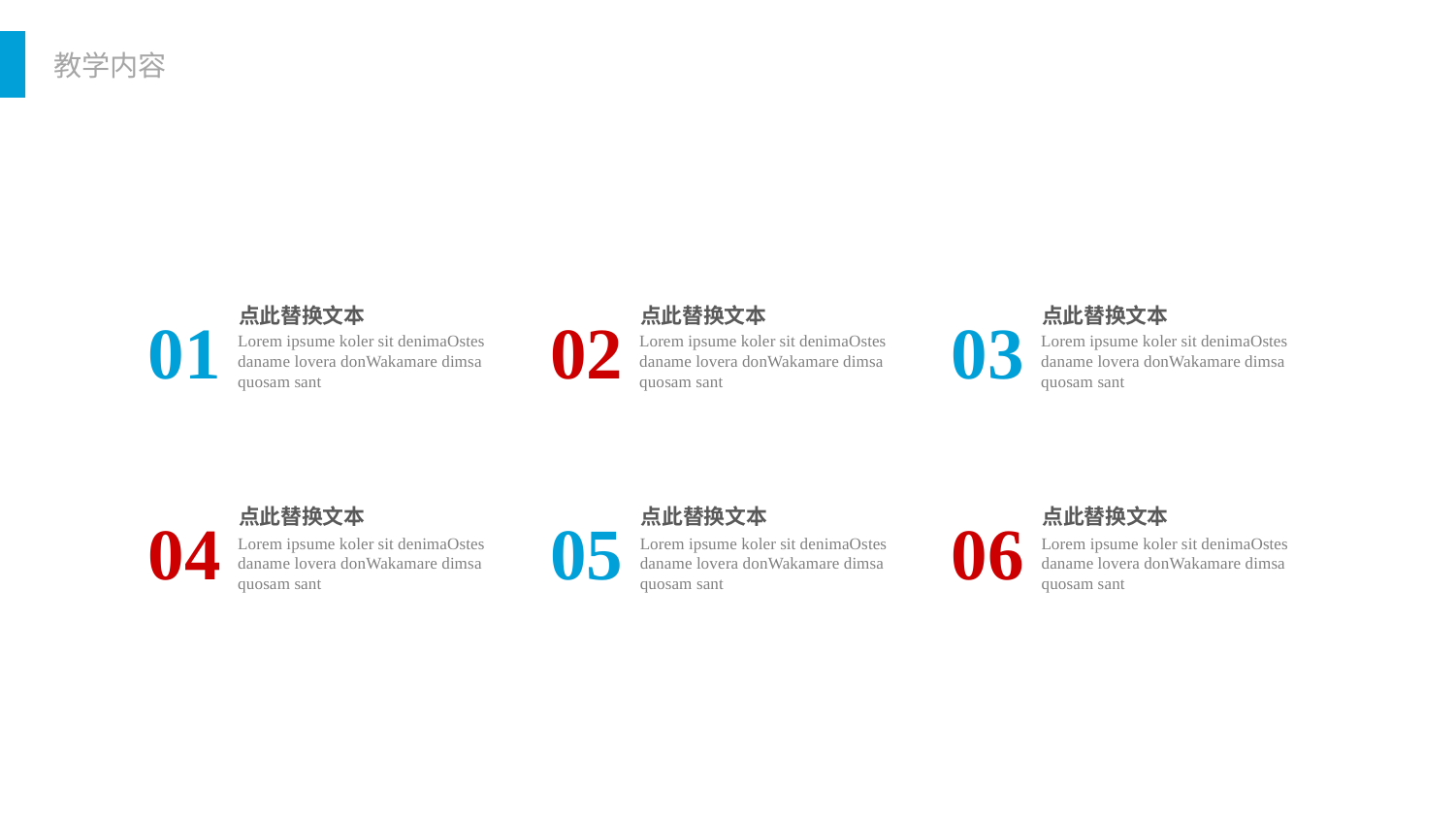

点此替换文本
Lorem ipsume koler sit denimaOstes daname lovera donWakamare dimsa quosam sant
点此替换文本
Lorem ipsume koler sit denimaOstes daname lovera donWakamare dimsa quosam sant
点此替换文本
Lorem ipsume koler sit denimaOstes daname lovera donWakamare dimsa quosam sant
01
02
03
点此替换文本
Lorem ipsume koler sit denimaOstes daname lovera donWakamare dimsa quosam sant
点此替换文本
Lorem ipsume koler sit denimaOstes daname lovera donWakamare dimsa quosam sant
点此替换文本
Lorem ipsume koler sit denimaOstes daname lovera donWakamare dimsa quosam sant
04
05
06